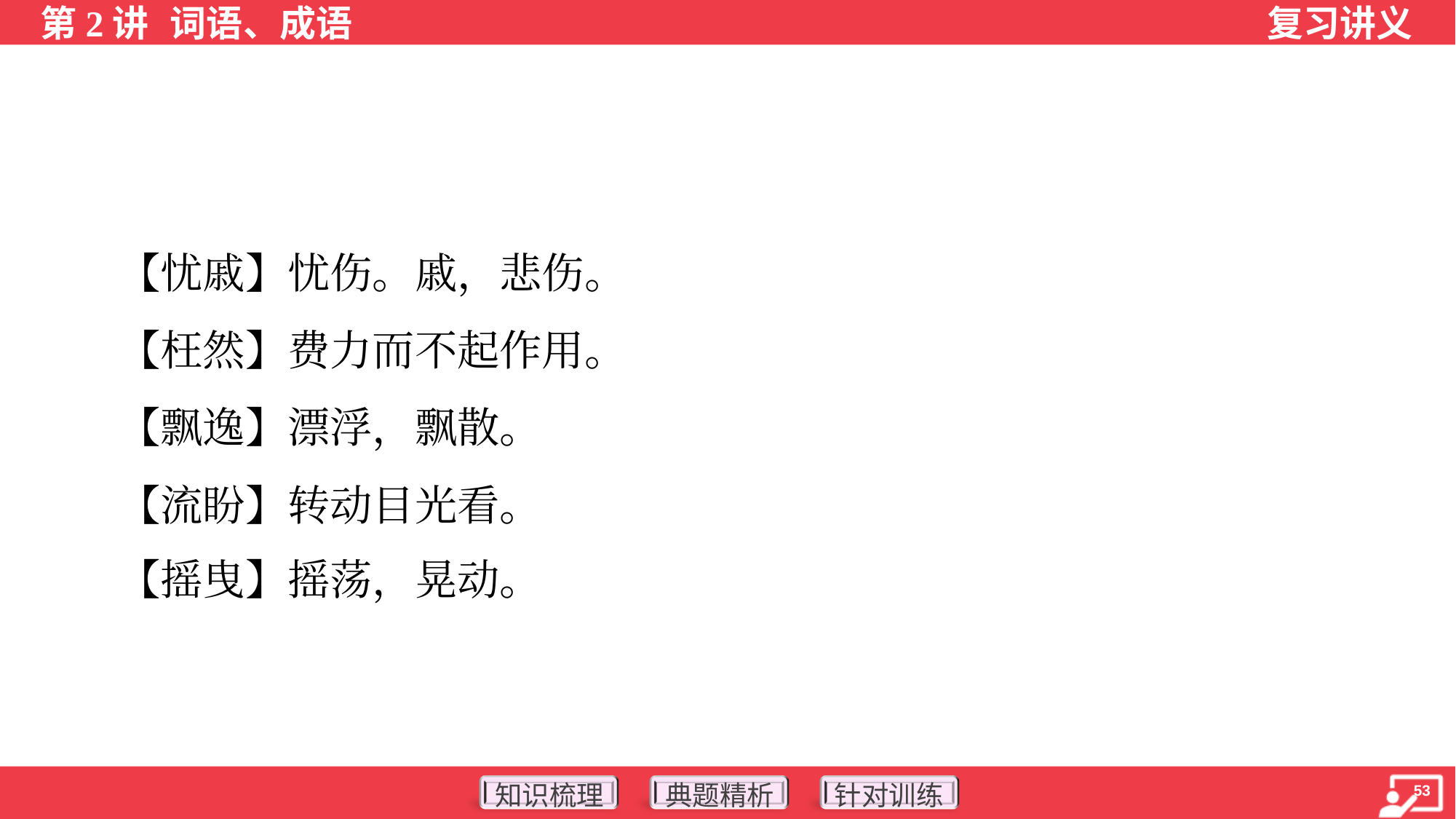

【忧戚】忧伤。戚，悲伤。
    【枉然】费力而不起作用。
    【飘逸】漂浮，飘散。
    【流盼】转动目光看。
    【摇曳】摇荡，晃动。